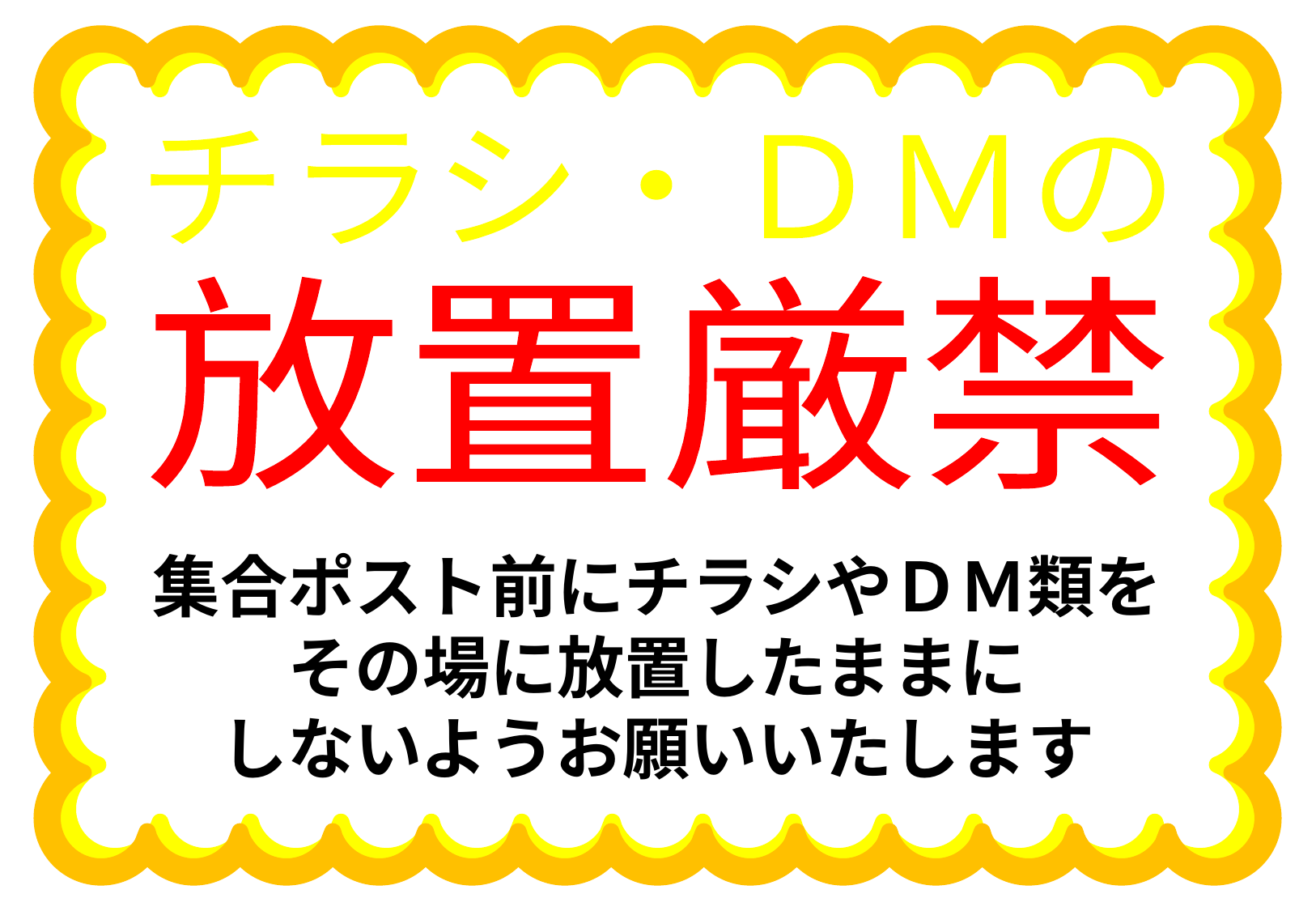

チラシ・ＤＭの
放置厳禁
集合ポスト前にチラシやＤＭ類を
その場に放置したままに
しないようお願いいたします